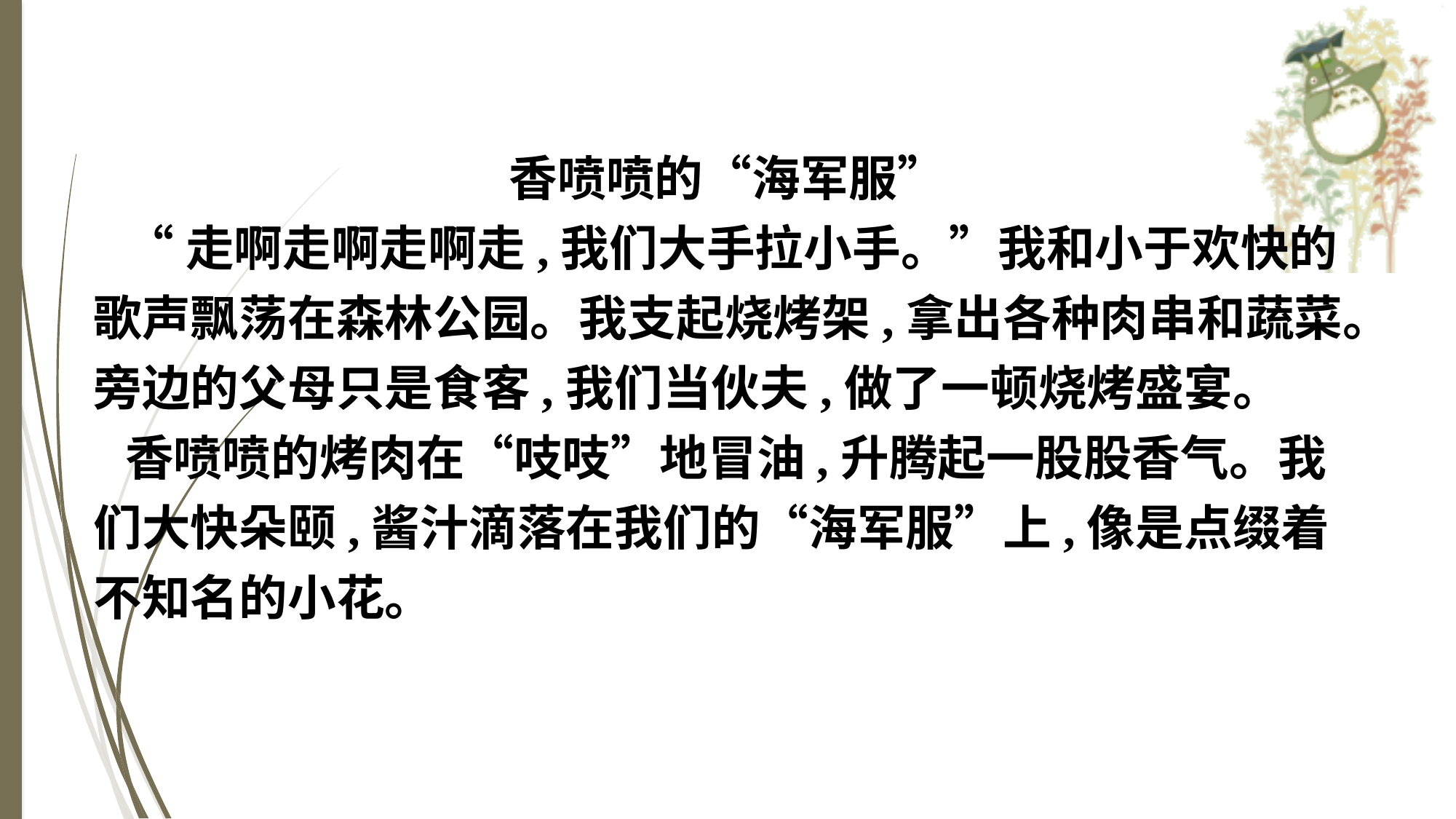

香喷喷的“海军服”
“走啊走啊走啊走,我们大手拉小手。”我和小于欢快的歌声飘荡在森林公园。我支起烧烤架,拿出各种肉串和蔬菜。旁边的父母只是食客,我们当伙夫,做了一顿烧烤盛宴。
香喷喷的烤肉在“吱吱”地冒油,升腾起一股股香气。我们大快朵颐,酱汁滴落在我们的“海军服”上,像是点缀着不知名的小花。